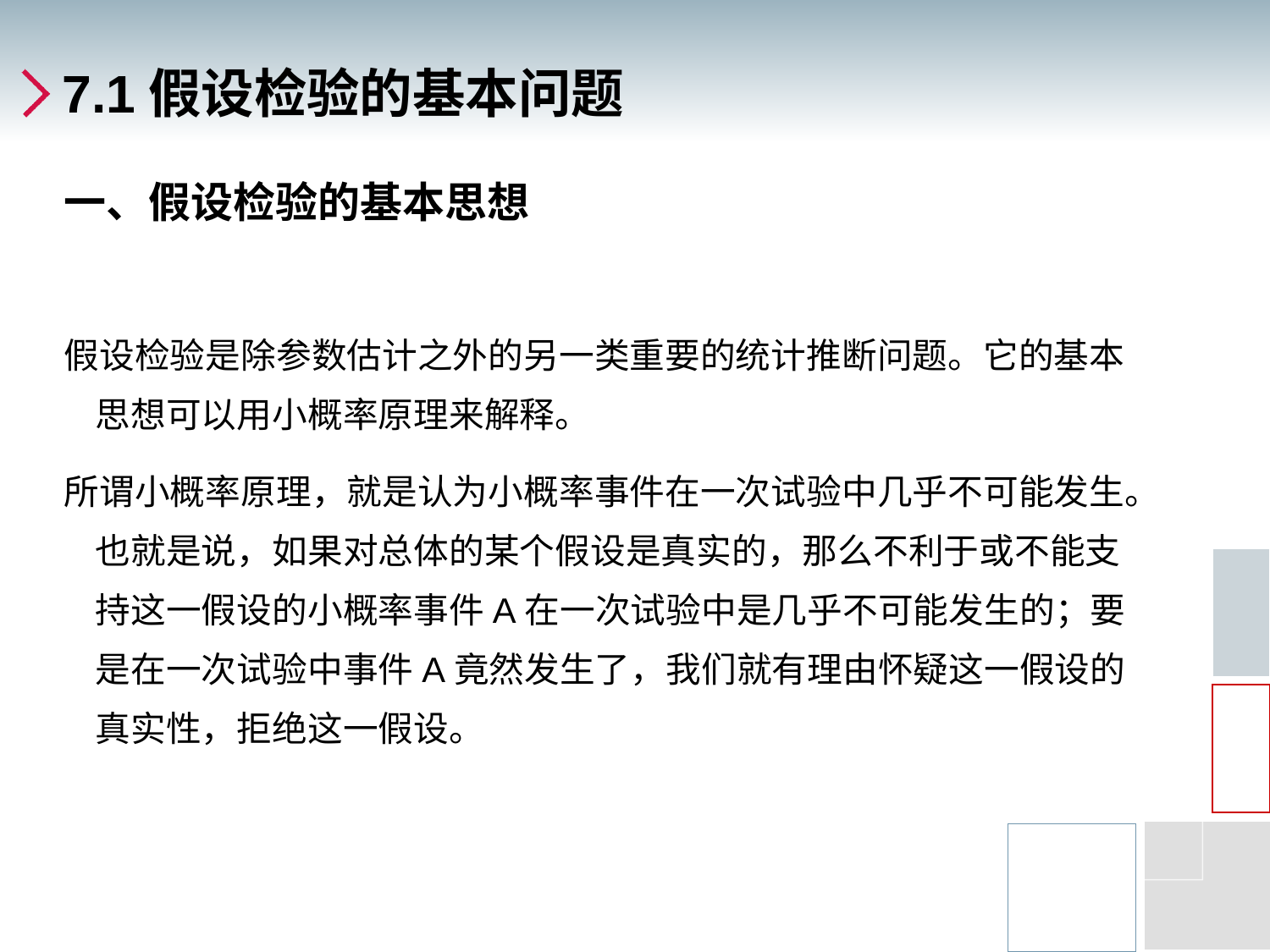

# 7.1假设检验的基本问题
一、假设检验的基本思想

假设检验是除参数估计之外的另一类重要的统计推断问题。它的基本思想可以用小概率原理来解释。
所谓小概率原理，就是认为小概率事件在一次试验中几乎不可能发生。也就是说，如果对总体的某个假设是真实的，那么不利于或不能支持这一假设的小概率事件A在一次试验中是几乎不可能发生的；要是在一次试验中事件A竟然发生了，我们就有理由怀疑这一假设的真实性，拒绝这一假设。